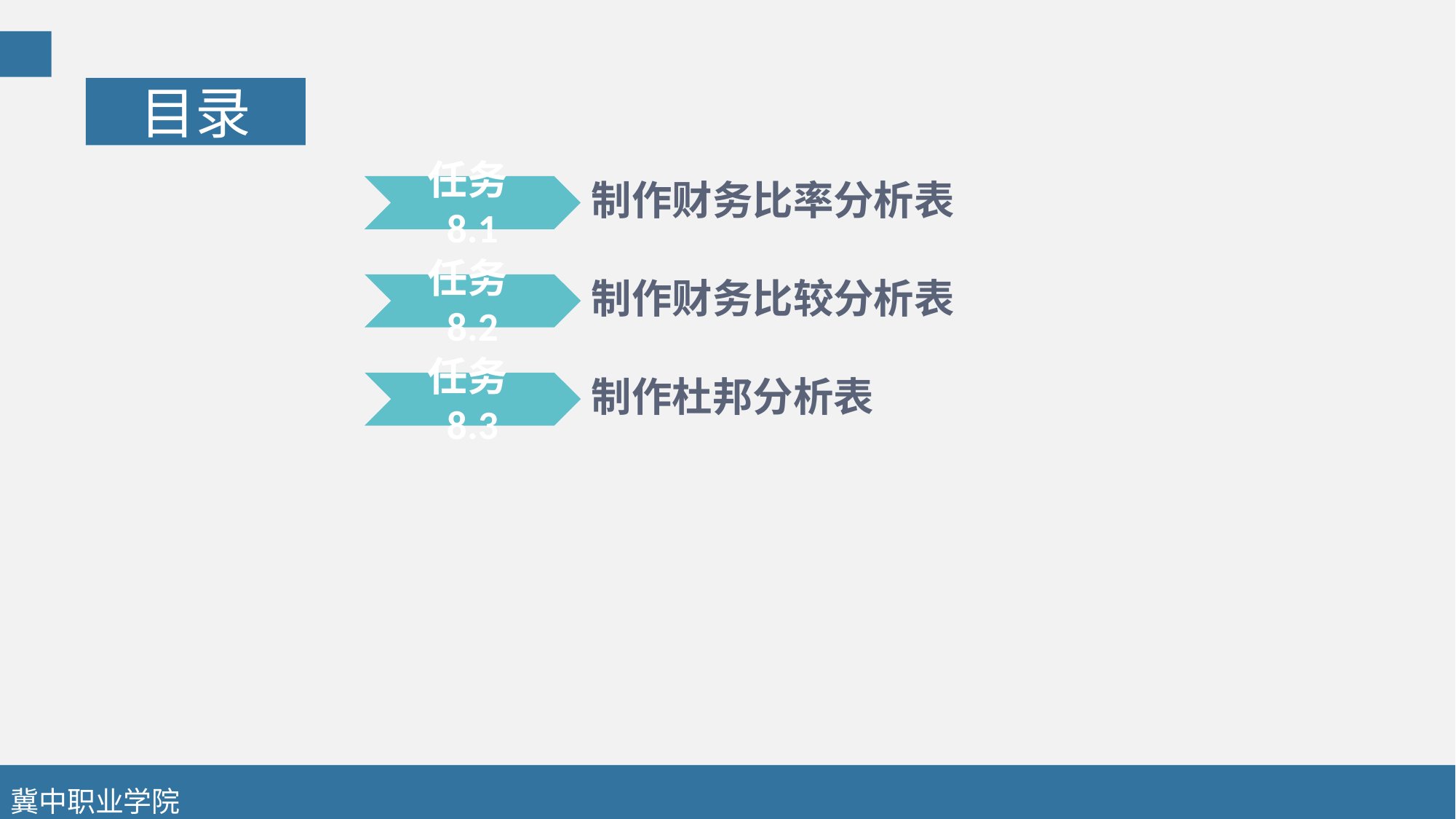

目录
制作财务比率分析表
任务8.1
制作财务比较分析表
任务8.2
制作杜邦分析表
任务8.3
冀中职业学院